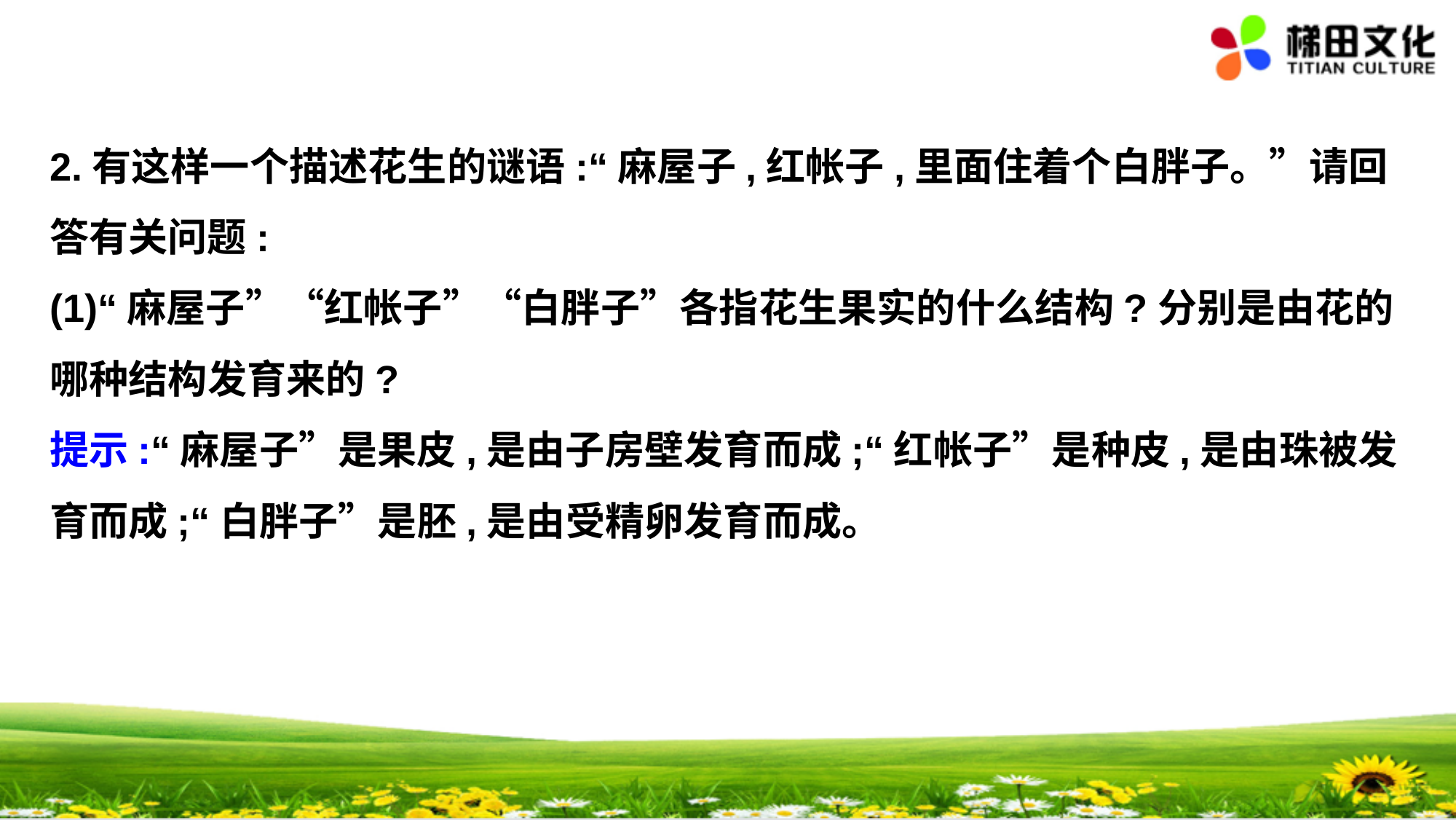

2.有这样一个描述花生的谜语:“麻屋子,红帐子,里面住着个白胖子。”请回答有关问题:
(1)“麻屋子”“红帐子”“白胖子”各指花生果实的什么结构?分别是由花的哪种结构发育来的?
提示:“麻屋子”是果皮,是由子房壁发育而成;“红帐子”是种皮,是由珠被发育而成;“白胖子”是胚,是由受精卵发育而成。